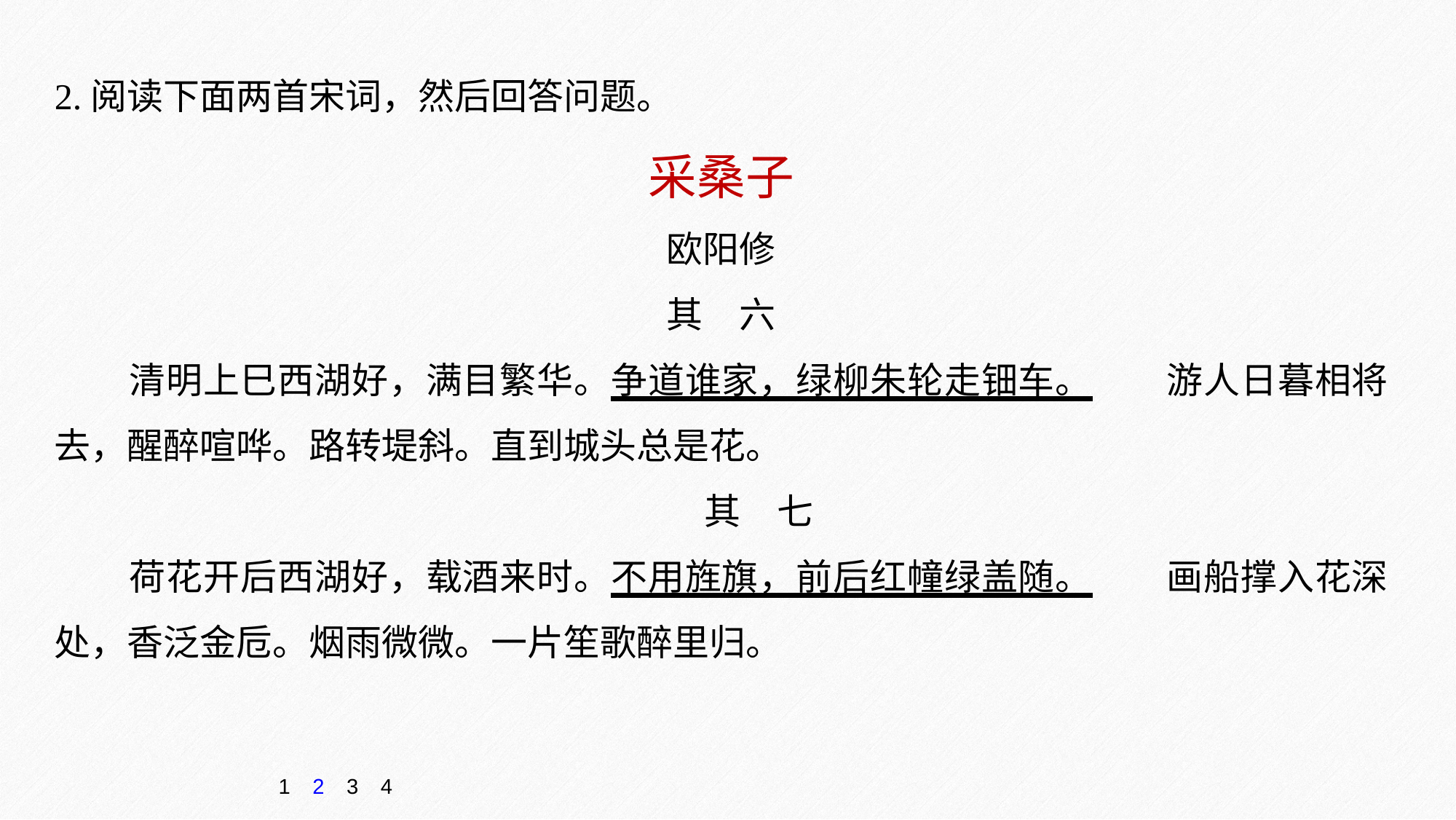

2.阅读下面两首宋词，然后回答问题。
采桑子
欧阳修
其　六
清明上巳西湖好，满目繁华。争道谁家，绿柳朱轮走钿车。　　游人日暮相将去，醒醉喧哗。路转堤斜。直到城头总是花。
其　七
荷花开后西湖好，载酒来时。不用旌旗，前后红幢绿盖随。　　画船撑入花深处，香泛金卮。烟雨微微。一片笙歌醉里归。
1
2
3
4